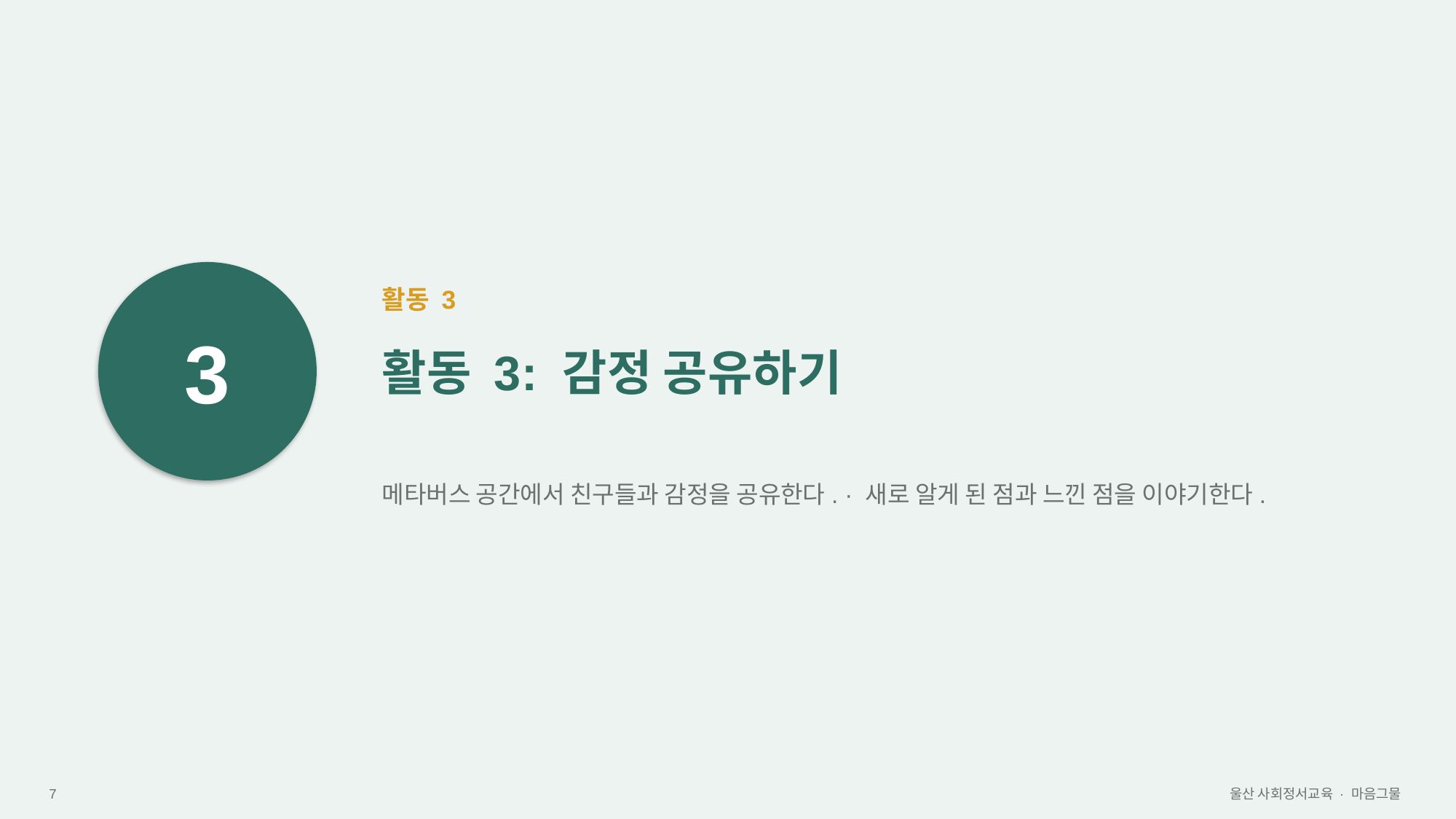

3
활동 3
활동 3: 감정 공유하기
메타버스 공간에서 친구들과 감정을 공유한다. · 새로 알게 된 점과 느낀 점을 이야기한다.
7
울산 사회정서교육 · 마음그물